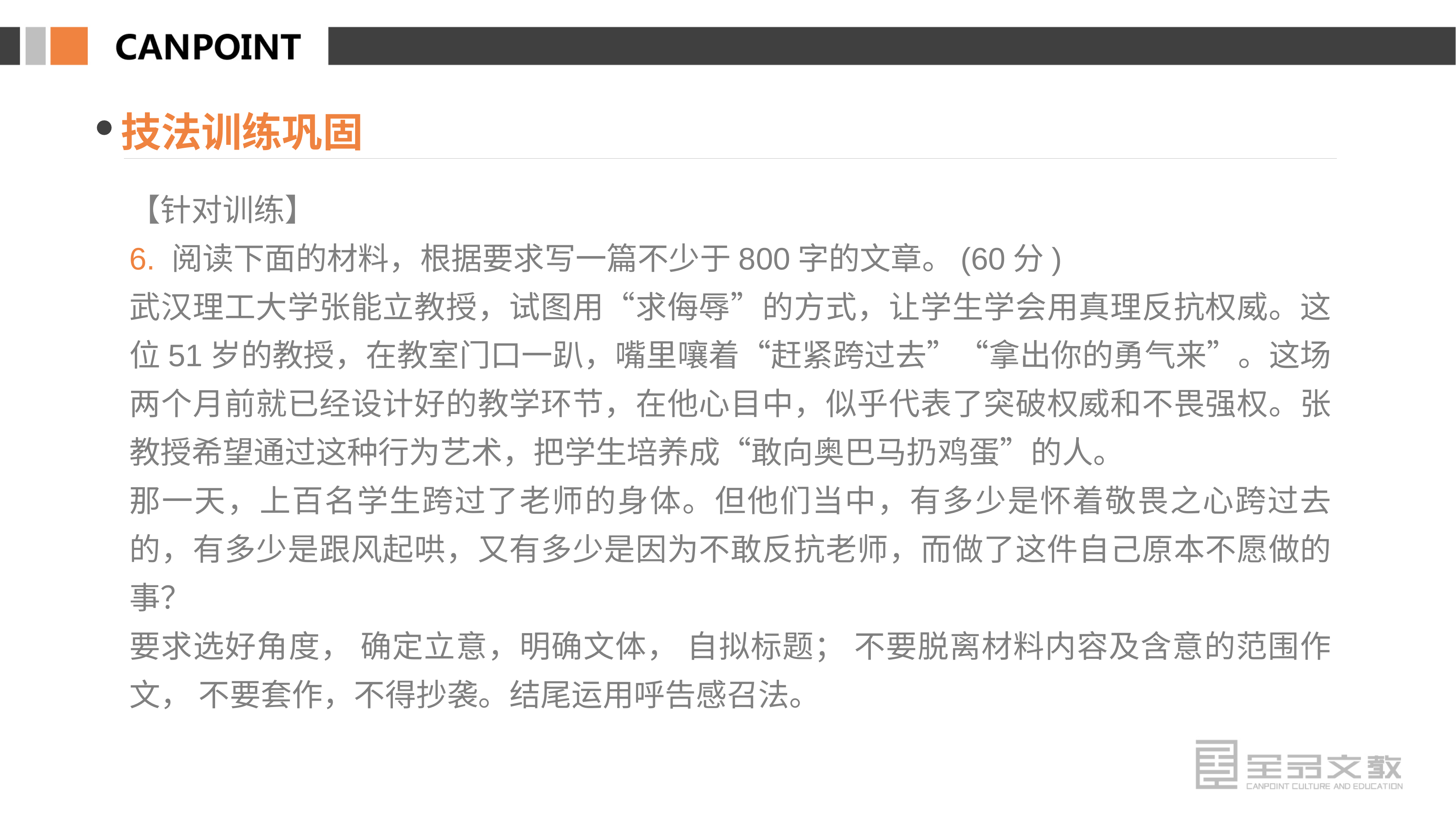

技法训练巩固

【针对训练】
6. 阅读下面的材料，根据要求写一篇不少于800字的文章。(60分)
武汉理工大学张能立教授，试图用“求侮辱”的方式，让学生学会用真理反抗权威。这位51岁的教授，在教室门口一趴，嘴里嚷着“赶紧跨过去”“拿出你的勇气来”。这场两个月前就已经设计好的教学环节，在他心目中，似乎代表了突破权威和不畏强权。张教授希望通过这种行为艺术，把学生培养成“敢向奥巴马扔鸡蛋”的人。
那一天，上百名学生跨过了老师的身体。但他们当中，有多少是怀着敬畏之心跨过去的，有多少是跟风起哄，又有多少是因为不敢反抗老师，而做了这件自己原本不愿做的事？
要求选好角度， 确定立意，明确文体， 自拟标题； 不要脱离材料内容及含意的范围作文， 不要套作，不得抄袭。结尾运用呼告感召法。